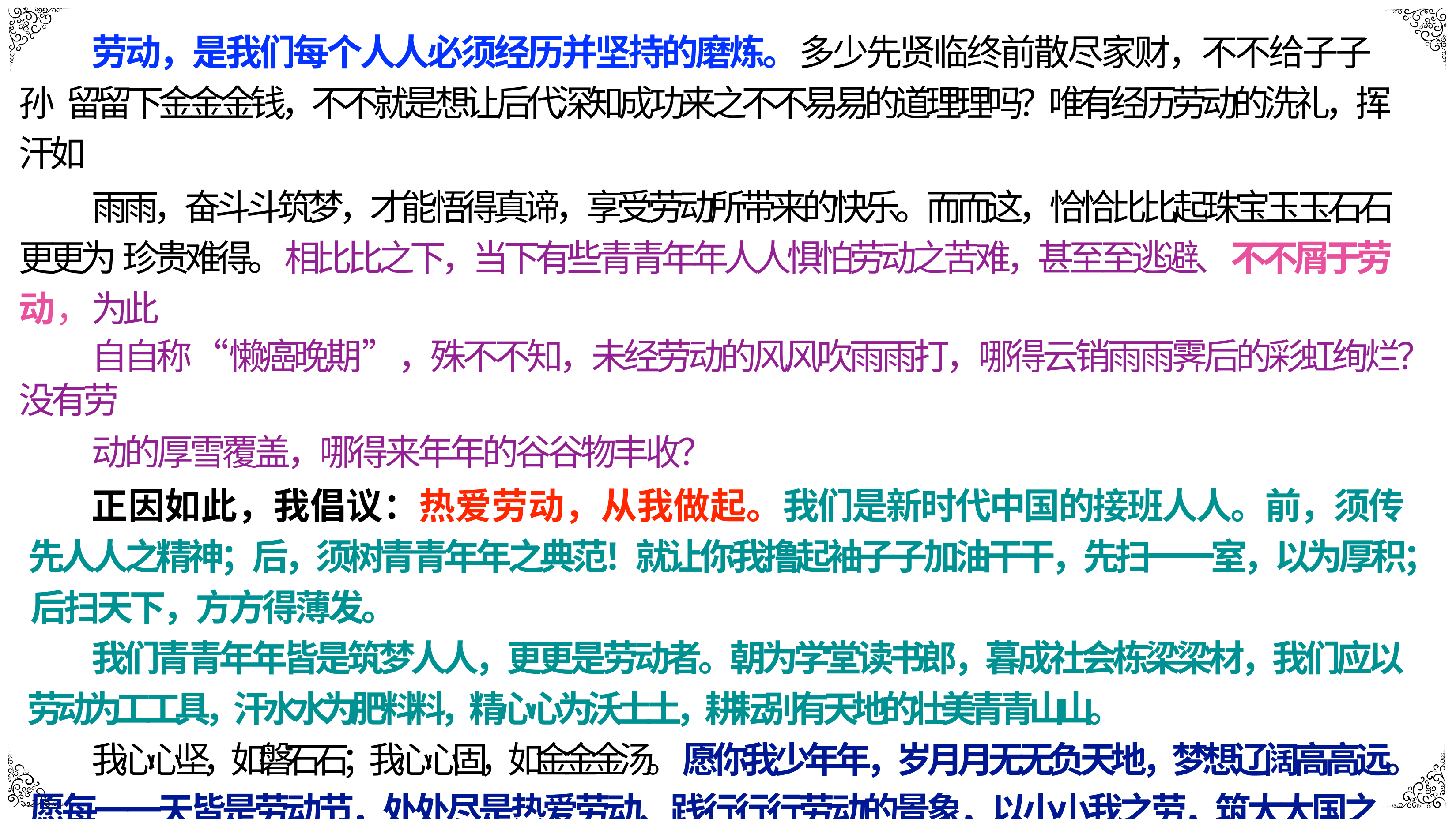

劳动，是我们每个⼈人必须经历并坚持的磨炼。多少先贤临终前散尽家财，不不给⼦子孙  留留下⾦金金钱，不不就是想让后代深知成功来之不不易易的道理理吗？唯有经历劳动的洗礼，挥汗如
⾬雨，奋⽃斗筑梦，才能悟得真谛，享受劳动所带来的快乐。⽽而这，恰恰⽐比起珠宝⽟玉⽯石更更为  珍贵难得。相⽐比之下，当下有些⻘青年年⼈人惧怕劳动之苦难，甚⾄至逃避、不不屑于劳动，为此
⾃自称“懒癌晚期”，殊不不知，未经劳动的⻛风吹⾬雨打，哪得云销⾬雨霁后的彩虹绚烂？没有劳
动的厚雪覆盖，哪得来年年的⾕谷物丰收？
正因如此，我倡议：热爱劳动，从我做起。我们是新时代中国的接班⼈人。前，须传  先⼈人之精神；后，须树⻘青年年之典范！就让你我撸起袖⼦子加油⼲干，先扫⼀一室，以为厚积；  后扫天下，⽅方得薄发。
我们⻘青年年皆是筑梦⼈人，更更是劳动者。朝为学堂读书郎，暮成社会栋梁梁材，我们应以  劳动为⼯工具，汗⽔水为肥料料，精⼼心为沃⼟土，耕耘别有天地的壮美⻘青⼭山。
我⼼心坚，如磐⽯石；我⼼心固，如⾦金金汤。愿你我少年年，岁⽉月⽆无负天地，梦想辽阔⾼高远。  愿每⼀一天皆是劳动节，处处尽是热爱劳动、践⾏行行劳动的景象，以⼩小我之劳，筑⼤大国之  梦！
我的演讲到此结束，谢谢⼤大家！